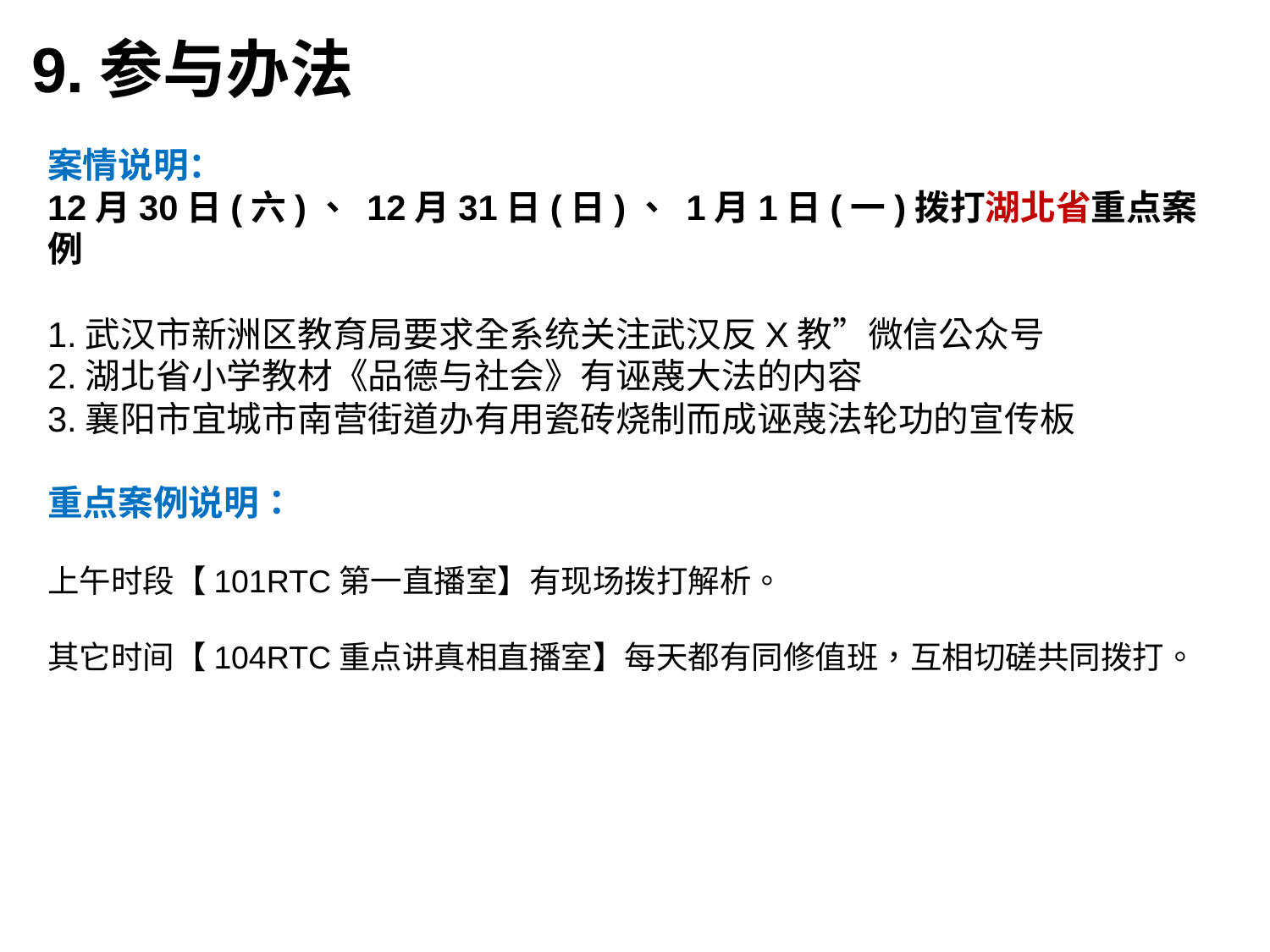

9.参与办法
案情说明：
12月30日(六)、 12月31日(日)、 1月1日(一)拨打湖北省重点案例

1.武汉市新洲区教育局要求全系统关注武汉反X教”微信公众号
2.湖北省小学教材《品德与社会》有诬蔑大法的内容
3.襄阳市宜城市南营街道办有用瓷砖烧制而成诬蔑法轮功的宣传板

重点案例说明：
上午时段【101RTC第一直播室】有现场拨打解析。

其它时间【104RTC重点讲真相直播室】每天都有同修值班，互相切磋共同拨打。